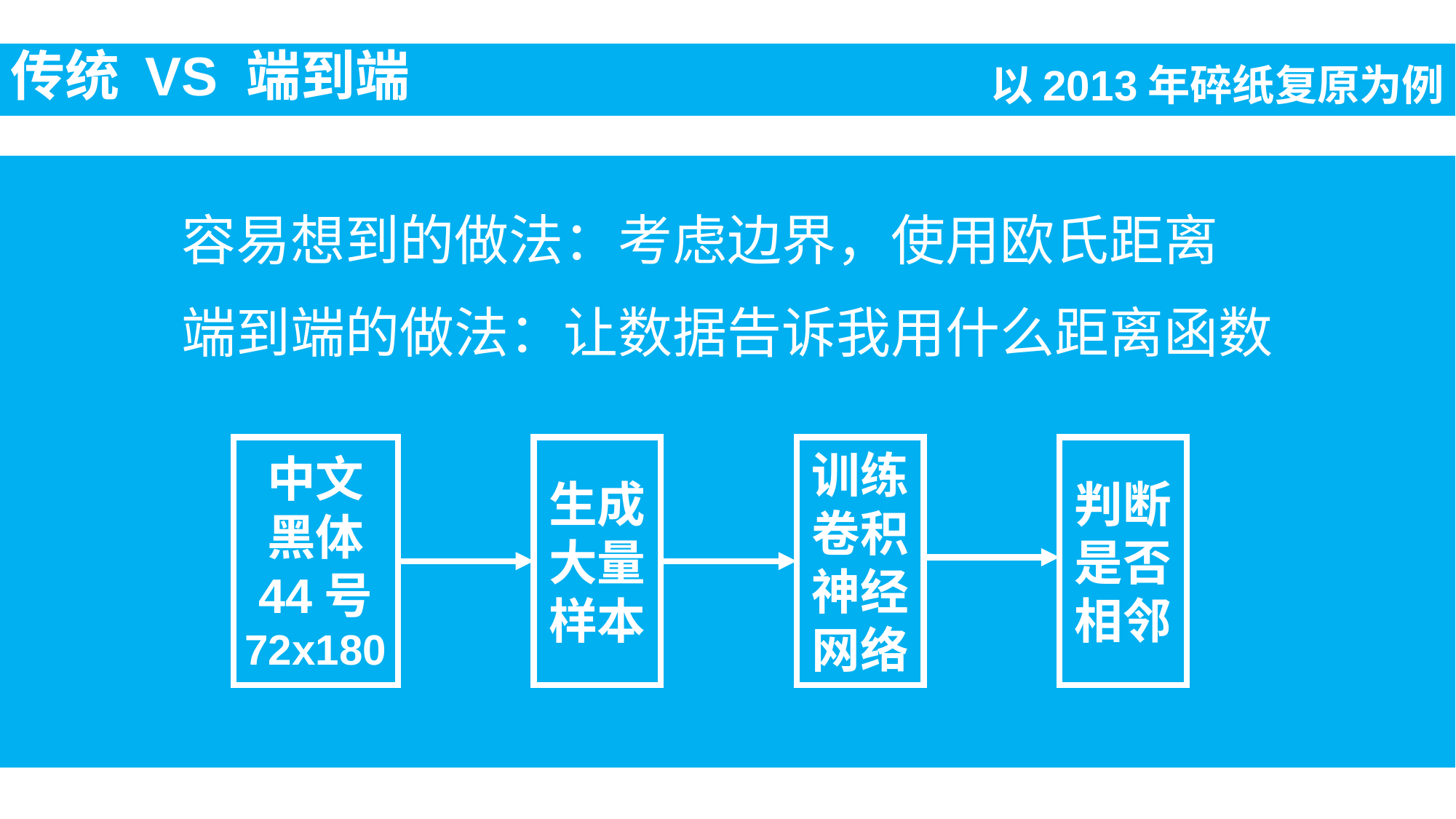

传统 VS 端到端
以2013年碎纸复原为例
容易想到的做法：考虑边界，使用欧氏距离
端到端的做法：让数据告诉我用什么距离函数
中文
黑体
44号
72x180
生成大量样本
训练卷积神经网络
判断是否相邻